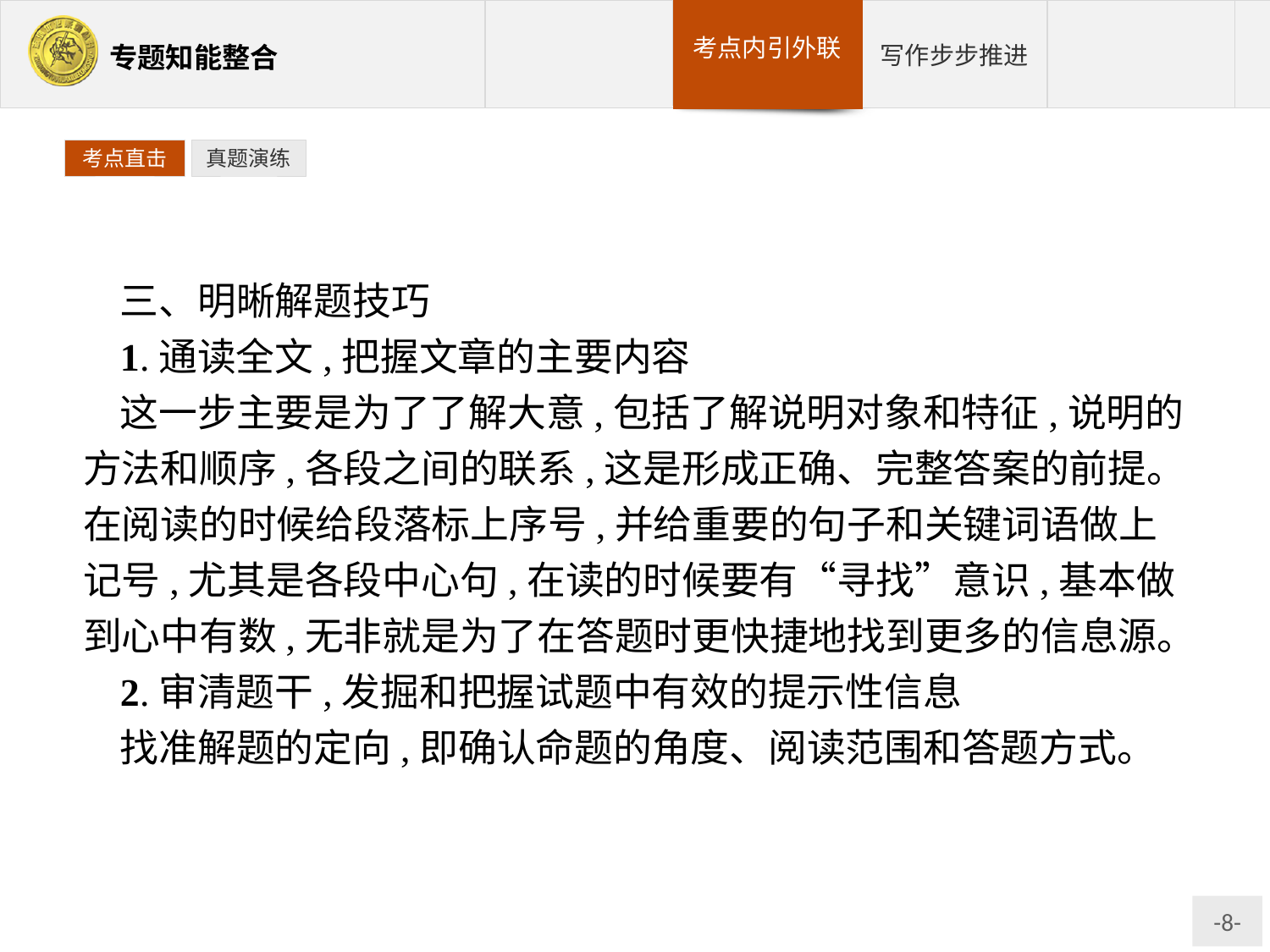

考点直击
真题演练
三、明晰解题技巧
1.通读全文,把握文章的主要内容
这一步主要是为了了解大意,包括了解说明对象和特征,说明的方法和顺序,各段之间的联系,这是形成正确、完整答案的前提。在阅读的时候给段落标上序号,并给重要的句子和关键词语做上记号,尤其是各段中心句,在读的时候要有“寻找”意识,基本做到心中有数,无非就是为了在答题时更快捷地找到更多的信息源。
2.审清题干,发掘和把握试题中有效的提示性信息
找准解题的定向,即确认命题的角度、阅读范围和答题方式。